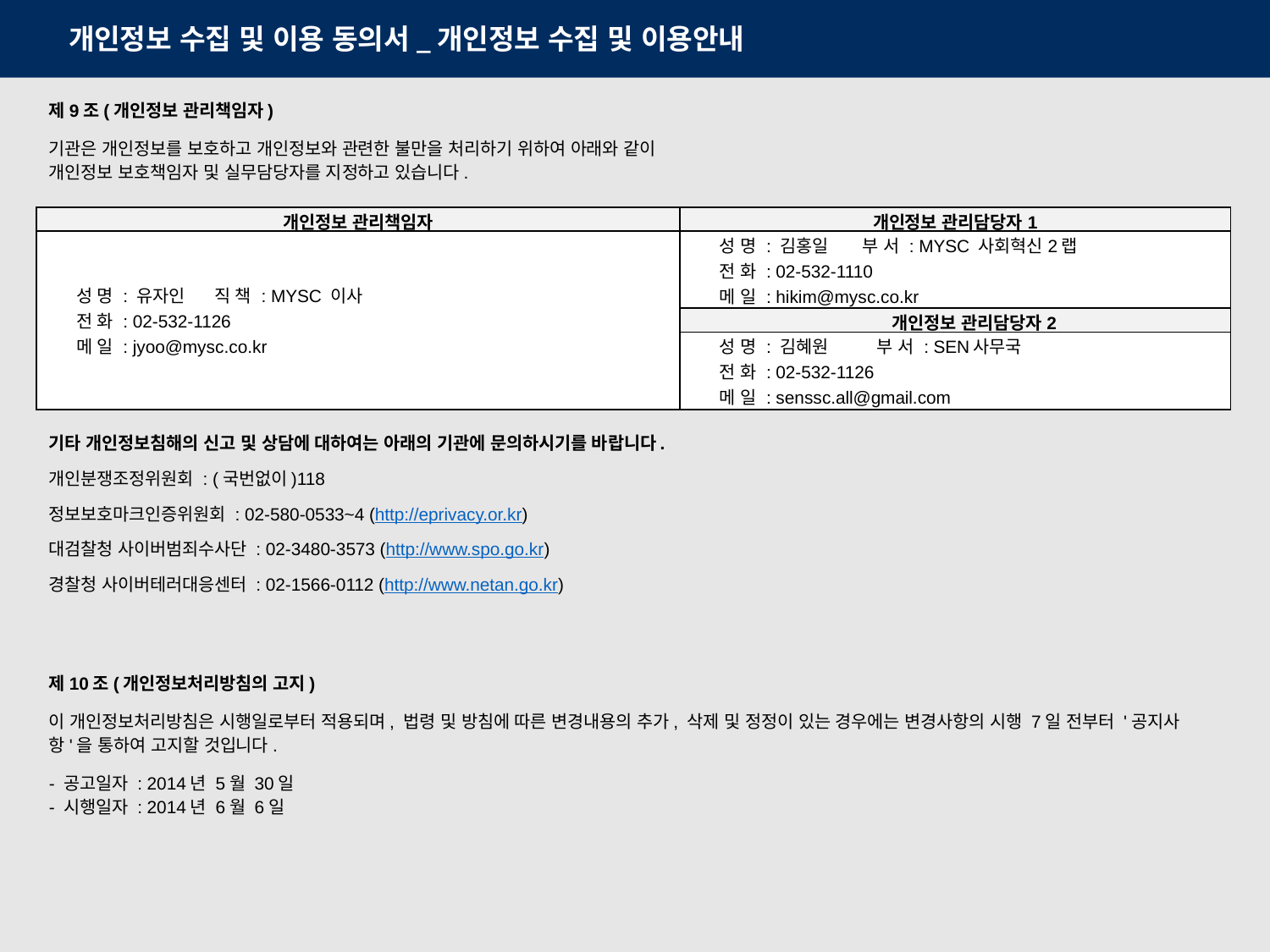

개인정보 수집 및 이용 동의서_개인정보 수집 및 이용안내
제9조(개인정보 관리책임자)
기관은 개인정보를 보호하고 개인정보와 관련한 불만을 처리하기 위하여 아래와 같이 개인정보 보호책임자 및 실무담당자를 지정하고 있습니다.
| 개인정보 관리책임자 | 개인정보 관리담당자1 |
| --- | --- |
| 성 명 : 유자인 직 책 : MYSC 이사 전 화 : 02-532-1126 메 일 : jyoo@mysc.co.kr | 성 명 : 김홍일 부 서 : MYSC 사회혁신2랩 전 화 : 02-532-1110 메 일 : hikim@mysc.co.kr |
|  | 개인정보 관리담당자2 |
|  | 성 명 : 김혜원 부 서 : SEN사무국 전 화 : 02-532-1126 메 일 : senssc.all@gmail.com |
기타 개인정보침해의 신고 및 상담에 대하여는 아래의 기관에 문의하시기를 바랍니다.
개인분쟁조정위원회 : (국번없이)118
정보보호마크인증위원회 : 02-580-0533~4 (http://eprivacy.or.kr)
대검찰청 사이버범죄수사단 : 02-3480-3573 (http://www.spo.go.kr)
경찰청 사이버테러대응센터 : 02-1566-0112 (http://www.netan.go.kr)
제10조(개인정보처리방침의 고지)
이 개인정보처리방침은 시행일로부터 적용되며, 법령 및 방침에 따른 변경내용의 추가, 삭제 및 정정이 있는 경우에는 변경사항의 시행 7일 전부터 '공지사항'을 통하여 고지할 것입니다.
- 공고일자 : 2014년 5월 30일
- 시행일자 : 2014년 6월 6일